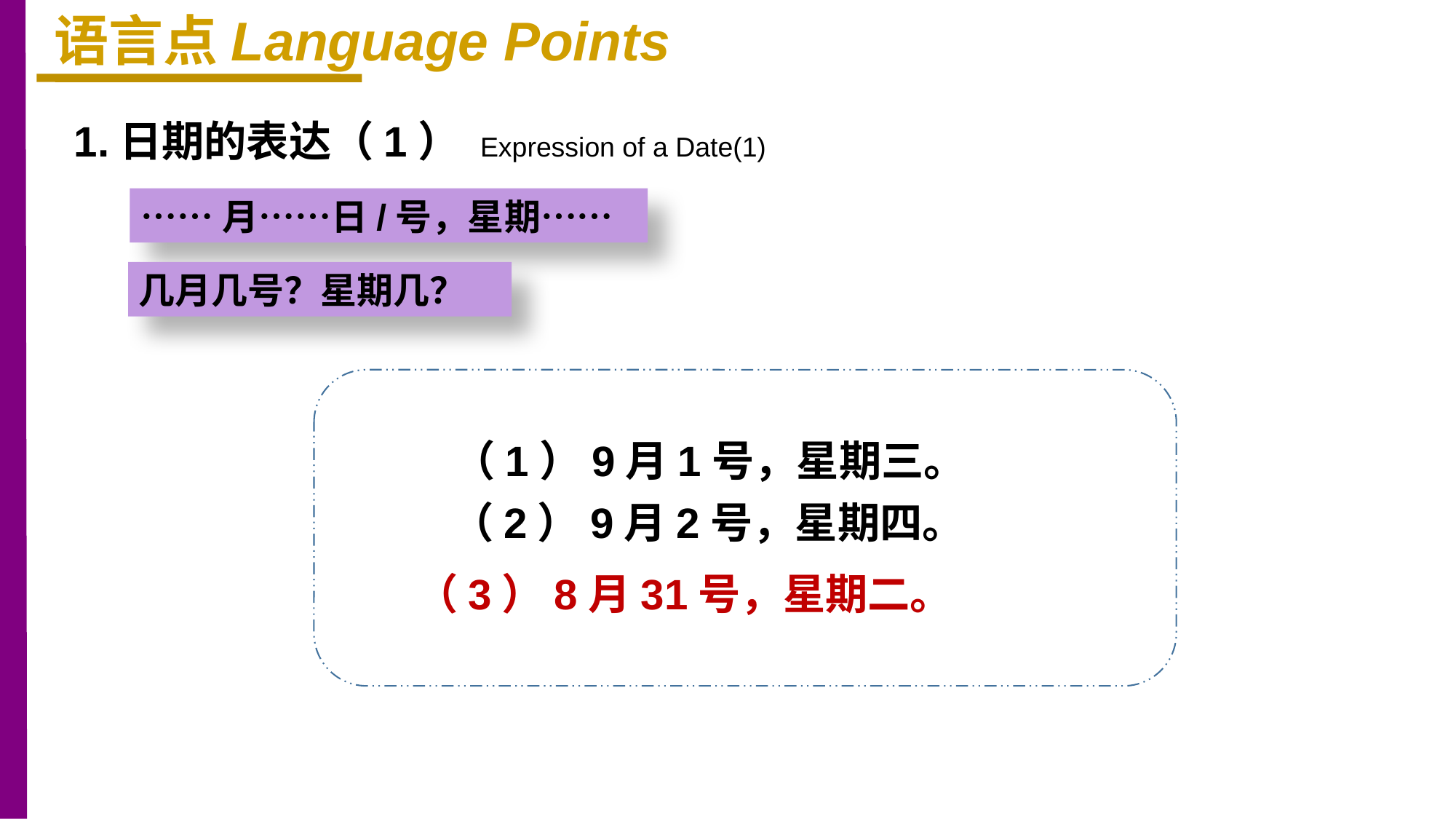

语言点Language Points
1.日期的表达（1） Expression of a Date(1)
……月……日/号，星期……
几月几号？星期几？

（1）9月1号，星期三。
（2）9月2号，星期四。
（3）8月31号，星期二。